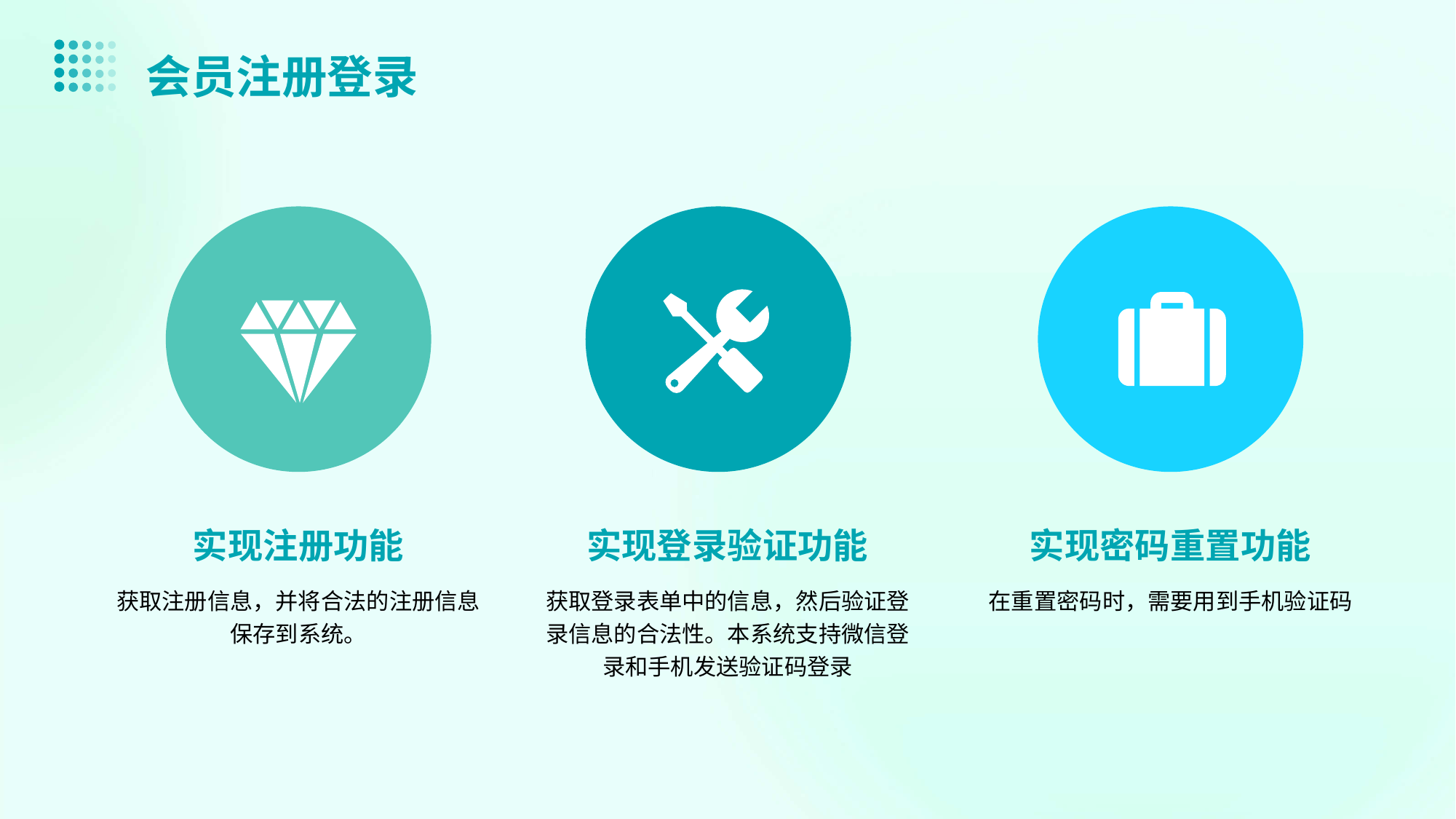

会员注册登录

实现注册功能
实现登录验证功能
实现密码重置功能
获取注册信息，并将合法的注册信息保存到系统。
获取登录表单中的信息，然后验证登录信息的合法性。本系统支持微信登录和手机发送验证码登录
在重置密码时，需要用到手机验证码